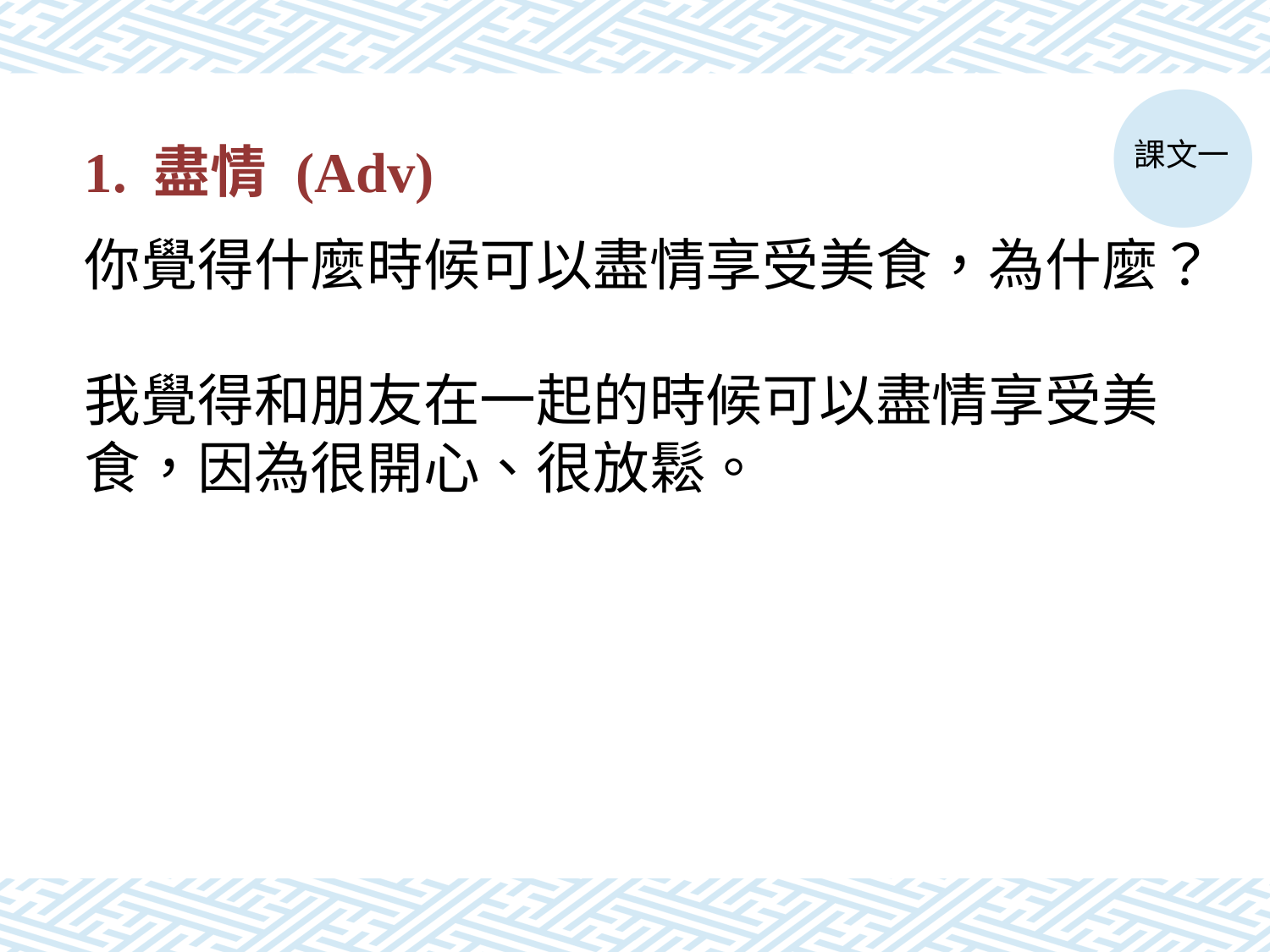

# 1. 盡情 (Adv)
課文一
你覺得什麼時候可以盡情享受美食，為什麼？

我覺得和朋友在一起的時候可以盡情享受美食，因為很開心、很放鬆。